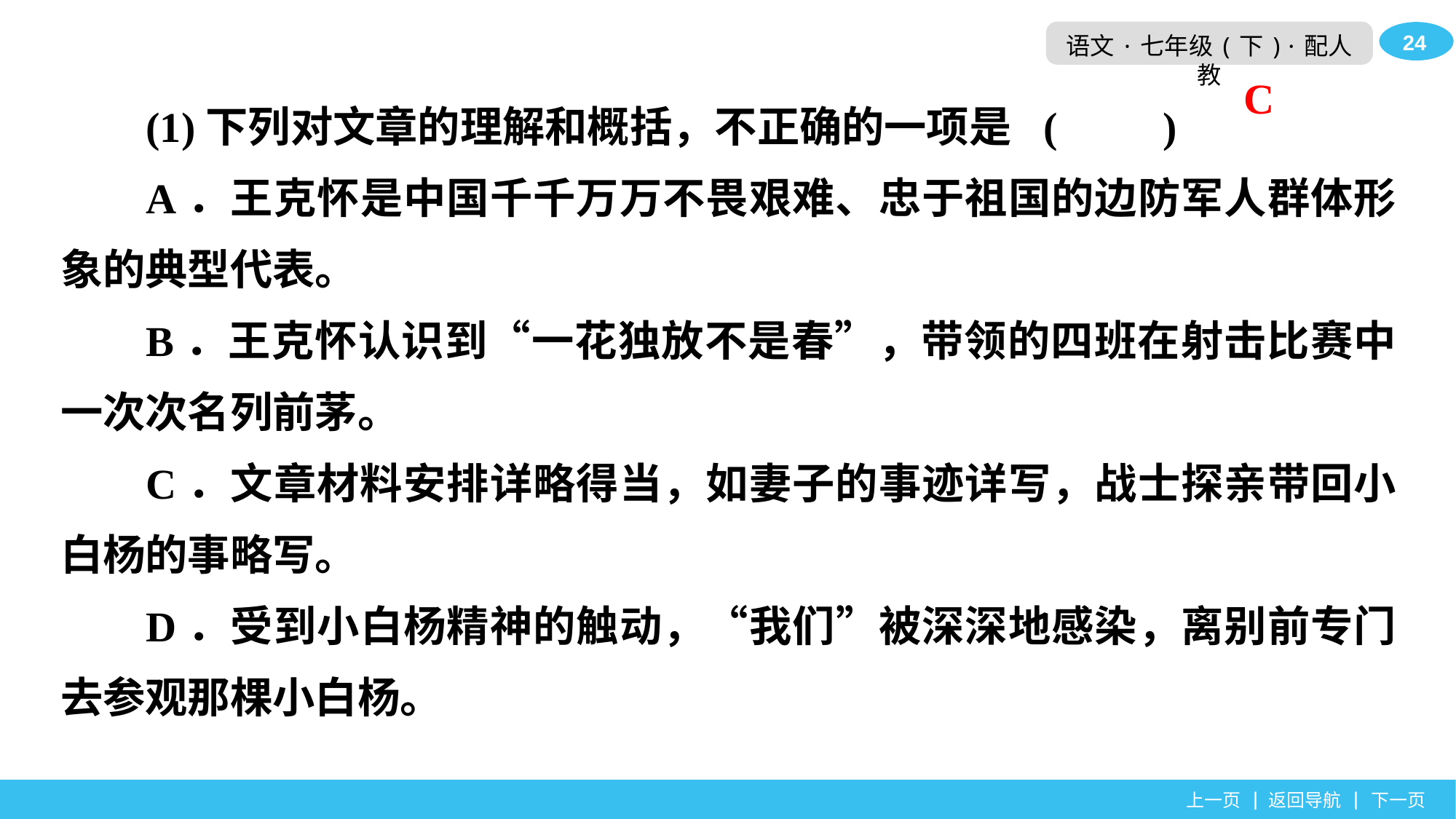

(1)下列对文章的理解和概括，不正确的一项是	(　　)
A．王克怀是中国千千万万不畏艰难、忠于祖国的边防军人群体形象的典型代表。
B．王克怀认识到“一花独放不是春”，带领的四班在射击比赛中一次次名列前茅。
C．文章材料安排详略得当，如妻子的事迹详写，战士探亲带回小白杨的事略写。
D．受到小白杨精神的触动，“我们”被深深地感染，离别前专门去参观那棵小白杨。
C